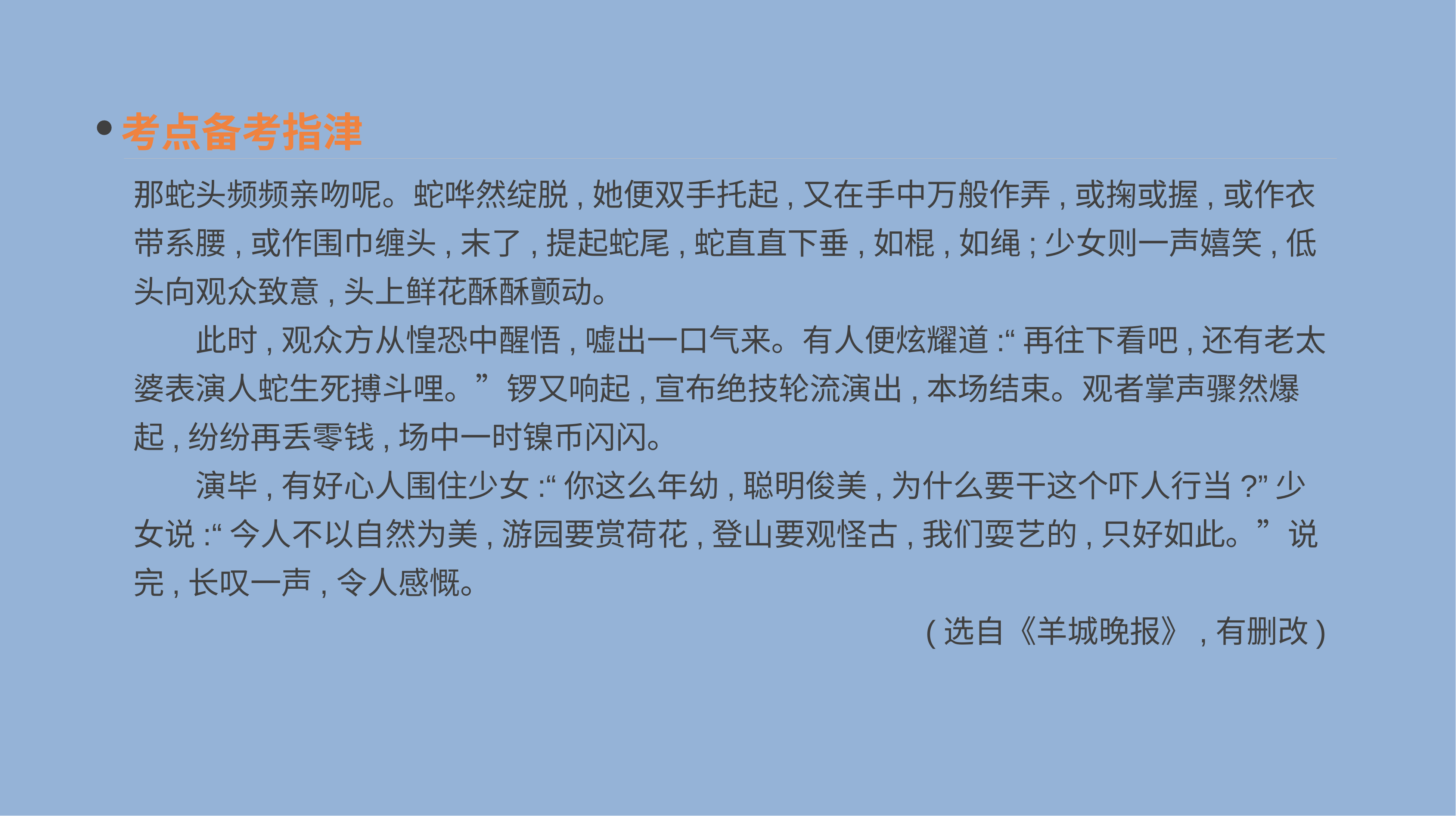

考点备考指津

那蛇头频频亲吻呢。蛇哗然绽脱,她便双手托起,又在手中万般作弄,或掬或握,或作衣带系腰,或作围巾缠头,末了,提起蛇尾,蛇直直下垂,如棍,如绳;少女则一声嬉笑,低头向观众致意,头上鲜花酥酥颤动。
　　此时,观众方从惶恐中醒悟,嘘出一口气来。有人便炫耀道:“再往下看吧,还有老太婆表演人蛇生死搏斗哩。”锣又响起,宣布绝技轮流演出,本场结束。观者掌声骤然爆起,纷纷再丢零钱,场中一时镍币闪闪。
　　演毕,有好心人围住少女:“你这么年幼,聪明俊美,为什么要干这个吓人行当?”少女说:“今人不以自然为美,游园要赏荷花,登山要观怪古,我们耍艺的,只好如此。”说完,长叹一声,令人感慨。
(选自《羊城晚报》,有删改)